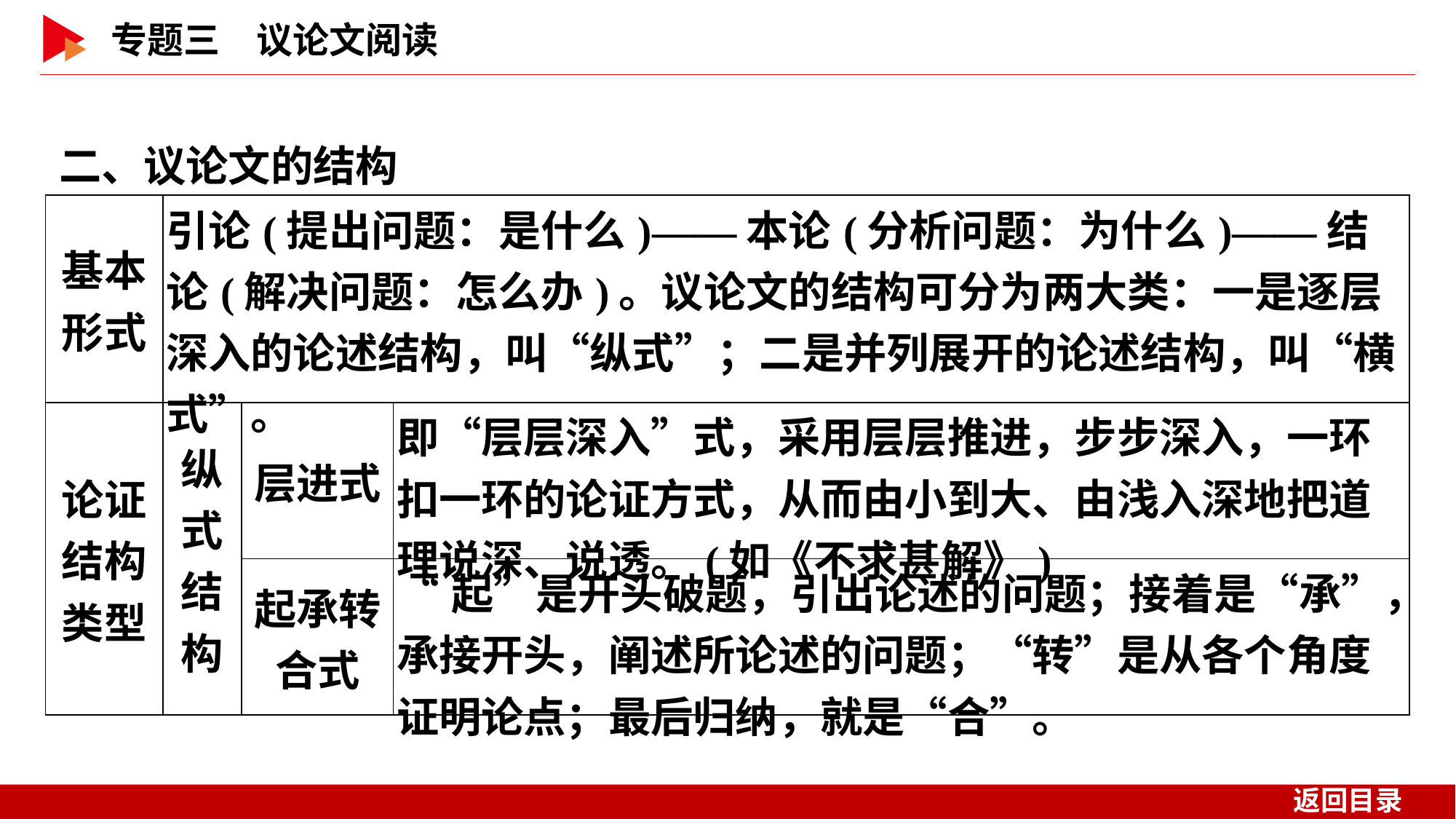

二、议论文的结构
| 基本 形式 | 引论(提出问题：是什么)——本论(分析问题：为什么)——结论(解决问题：怎么办)。议论文的结构可分为两大类：一是逐层深入的论述结构，叫“纵式”；二是并列展开的论述结构，叫“横式”。 |  |  |
| --- | --- | --- | --- |
| 论证 结构 类型 | 纵式 结构 | 层进式 | 即“层层深入”式，采用层层推进，步步深入，一环扣一环的论证方式，从而由小到大、由浅入深地把道理说深、说透。(如《不求甚解》) |
|  |  | 起承转 合式 | “起”是开头破题，引出论述的问题；接着是“承”，承接开头，阐述所论述的问题；“转”是从各个角度证明论点；最后归纳，就是“合”。 |